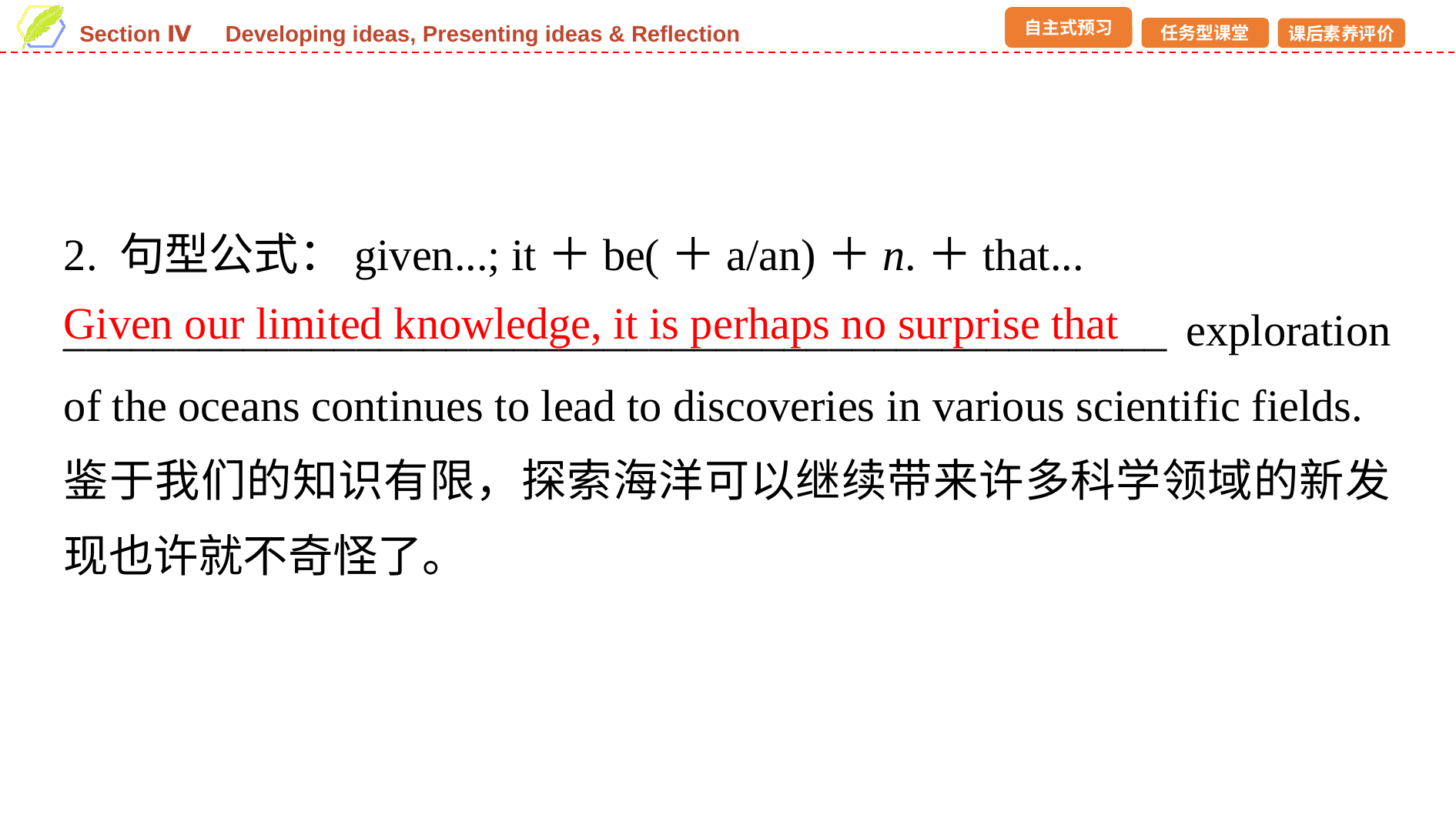

2. 句型公式：given...; it＋be(＋a/an)＋n.＋that...
_________________________________________________ exploration of the oceans continues to lead to discoveries in various scientific fields.
鉴于我们的知识有限，探索海洋可以继续带来许多科学领域的新发现也许就不奇怪了。
Given our limited knowledge, it is perhaps no surprise that